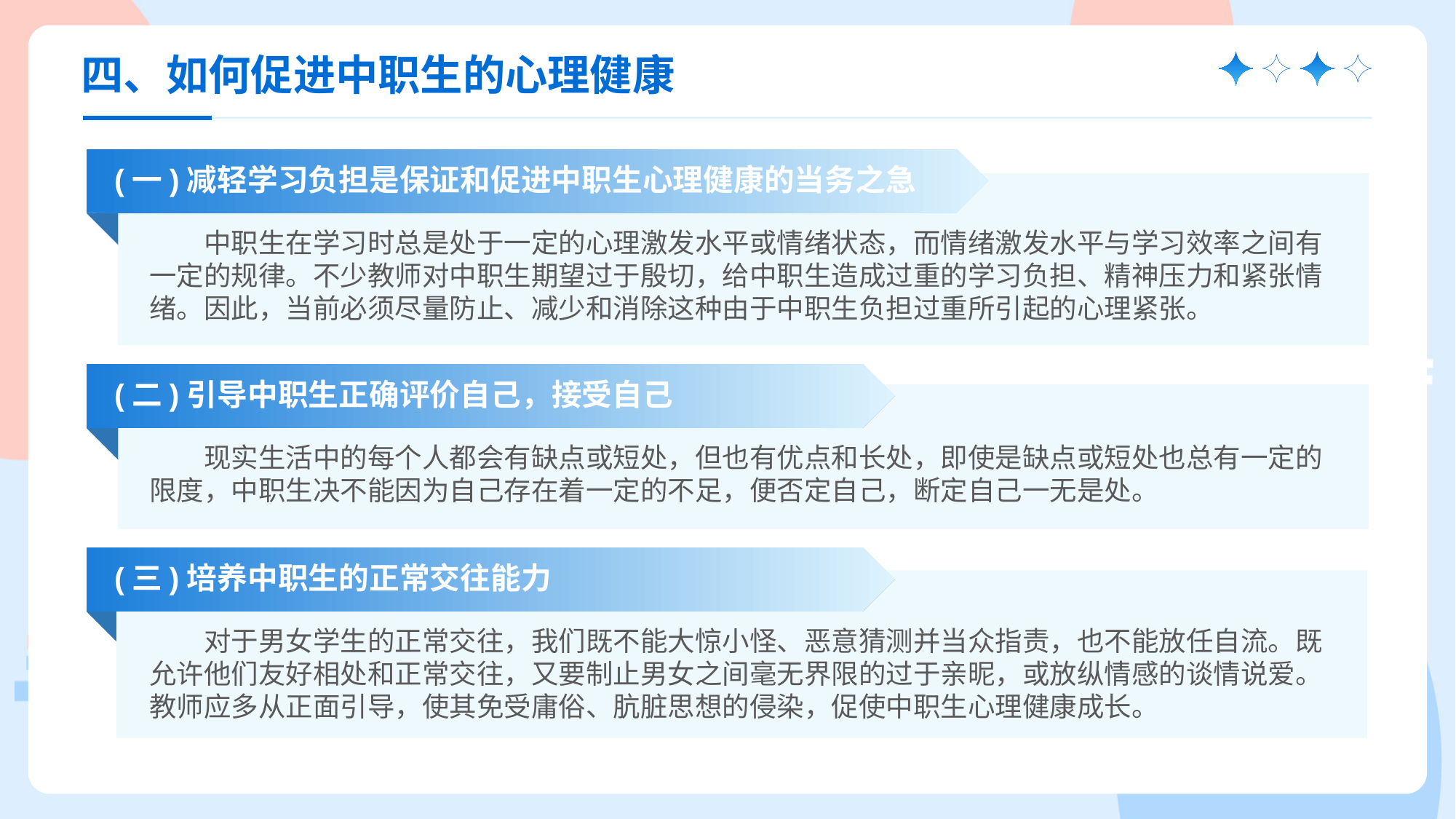

四、如何促进中职生的心理健康
(一)减轻学习负担是保证和促进中职生心理健康的当务之急

中职生在学习时总是处于一定的心理激发水平或情绪状态，而情绪激发水平与学习效率之间有一定的规律。不少教师对中职生期望过于殷切，给中职生造成过重的学习负担、精神压力和紧张情绪。因此，当前必须尽量防止、减少和消除这种由于中职生负担过重所引起的心理紧张。
(二)引导中职生正确评价自己，接受自己

现实生活中的每个人都会有缺点或短处，但也有优点和长处，即使是缺点或短处也总有一定的限度，中职生决不能因为自己存在着一定的不足，便否定自己，断定自己一无是处。
(三)培养中职生的正常交往能力

对于男女学生的正常交往，我们既不能大惊小怪、恶意猜测并当众指责，也不能放任自流。既允许他们友好相处和正常交往，又要制止男女之间毫无界限的过于亲昵，或放纵情感的谈情说爱。教师应多从正面引导，使其免受庸俗、肮脏思想的侵染，促使中职生心理健康成长。